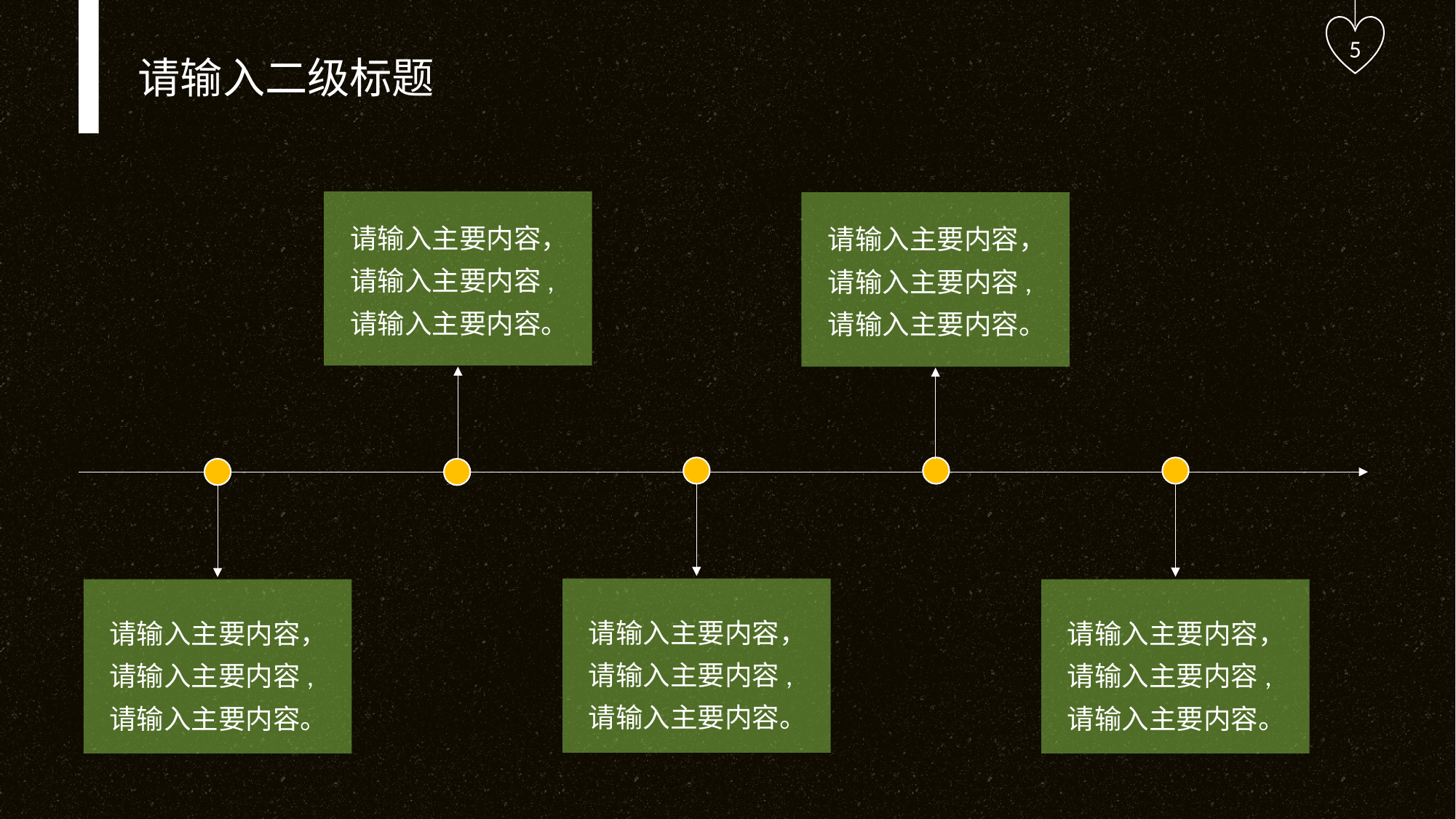

5
请输入二级标题

请输入主要内容，请输入主要内容,请输入主要内容。
请输入主要内容，请输入主要内容,请输入主要内容。

请输入主要内容，请输入主要内容,请输入主要内容。
请输入主要内容，请输入主要内容,请输入主要内容。
请输入主要内容，请输入主要内容,请输入主要内容。